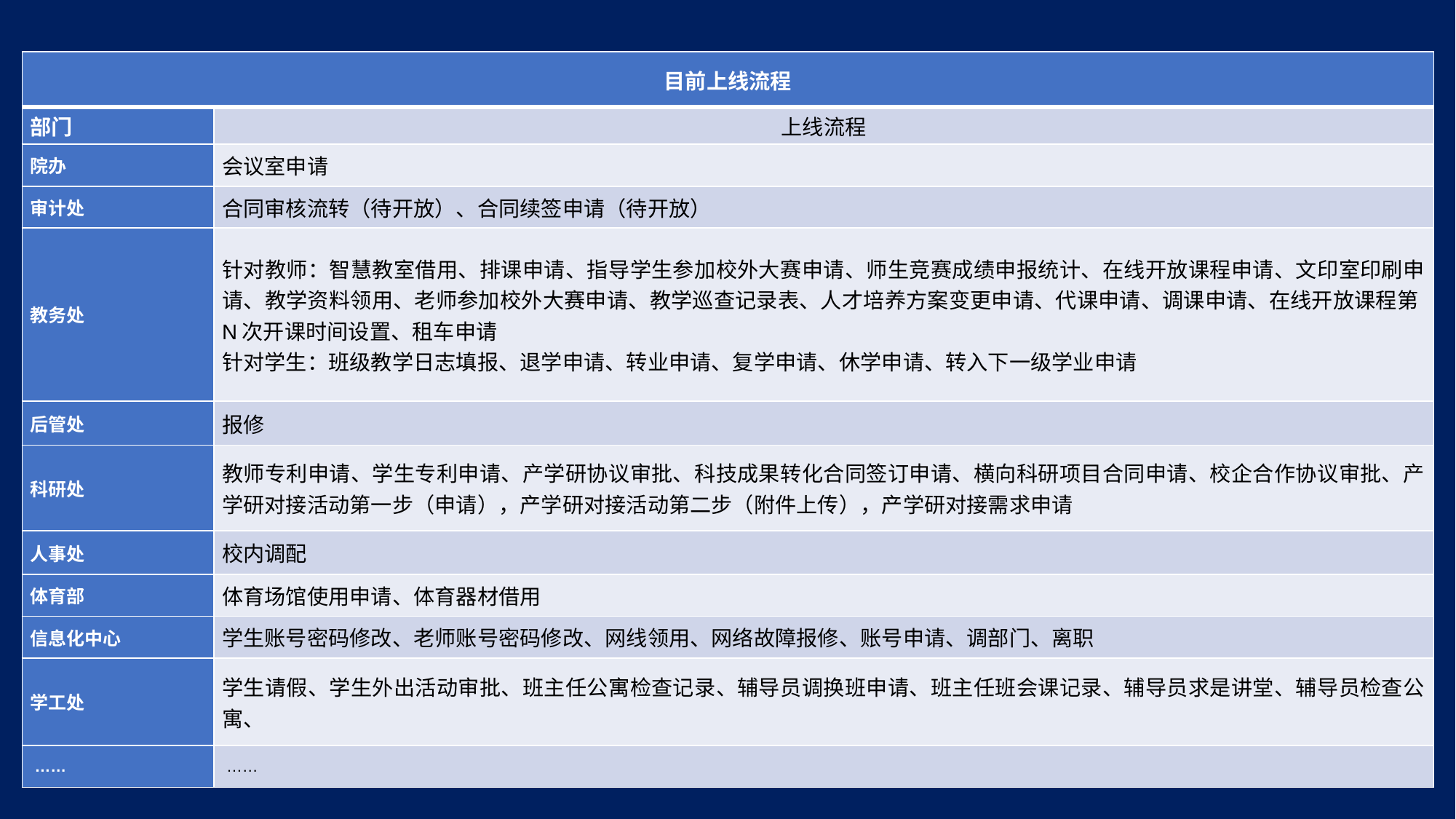

| 目前上线流程 |  |
| --- | --- |
| 部门 | 上线流程 |
| 院办 | 会议室申请 |
| 审计处 | 合同审核流转（待开放）、合同续签申请（待开放） |
| 教务处 | 针对教师：智慧教室借用、排课申请、指导学生参加校外大赛申请、师生竞赛成绩申报统计、在线开放课程申请、文印室印刷申请、教学资料领用、老师参加校外大赛申请、教学巡查记录表、人才培养方案变更申请、代课申请、调课申请、在线开放课程第N次开课时间设置、租车申请 针对学生：班级教学日志填报、退学申请、转业申请、复学申请、休学申请、转入下一级学业申请 |
| 后管处 | 报修 |
| 科研处 | 教师专利申请、学生专利申请、产学研协议审批、科技成果转化合同签订申请、横向科研项目合同申请、校企合作协议审批、产学研对接活动第一步（申请），产学研对接活动第二步（附件上传），产学研对接需求申请 |
| 人事处 | 校内调配 |
| 体育部 | 体育场馆使用申请、体育器材借用 |
| 信息化中心 | 学生账号密码修改、老师账号密码修改、网线领用、网络故障报修、账号申请、调部门、离职 |
| 学工处 | 学生请假、学生外出活动审批、班主任公寓检查记录、辅导员调换班申请、班主任班会课记录、辅导员求是讲堂、辅导员检查公寓、 |
| …… | …… |